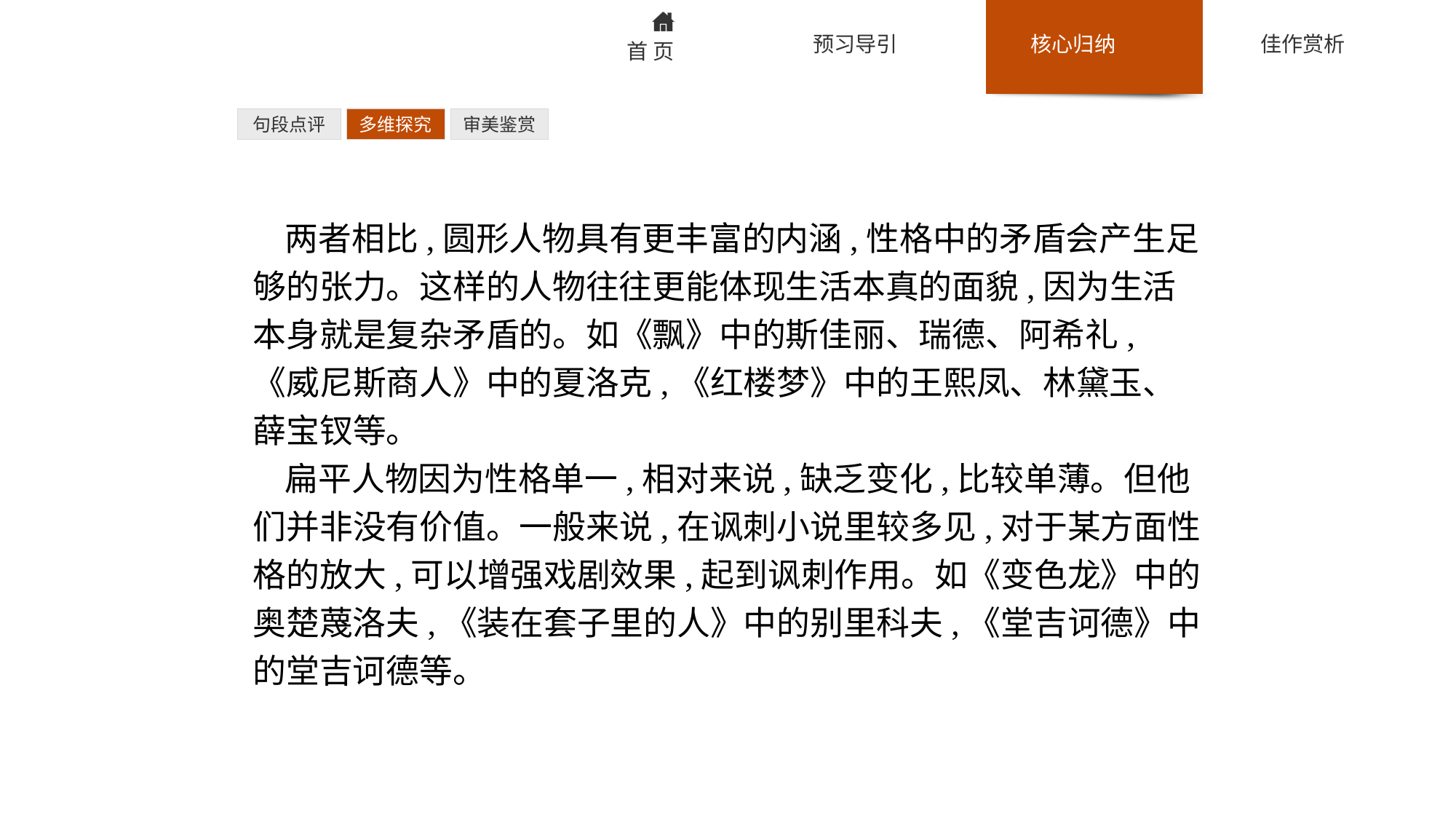

句段点评
多维探究
审美鉴赏
两者相比,圆形人物具有更丰富的内涵,性格中的矛盾会产生足够的张力。这样的人物往往更能体现生活本真的面貌,因为生活本身就是复杂矛盾的。如《飘》中的斯佳丽、瑞德、阿希礼,《威尼斯商人》中的夏洛克,《红楼梦》中的王熙凤、林黛玉、薛宝钗等。
扁平人物因为性格单一,相对来说,缺乏变化,比较单薄。但他们并非没有价值。一般来说,在讽刺小说里较多见,对于某方面性格的放大,可以增强戏剧效果,起到讽刺作用。如《变色龙》中的奥楚蔑洛夫,《装在套子里的人》中的别里科夫,《堂吉诃德》中的堂吉诃德等。